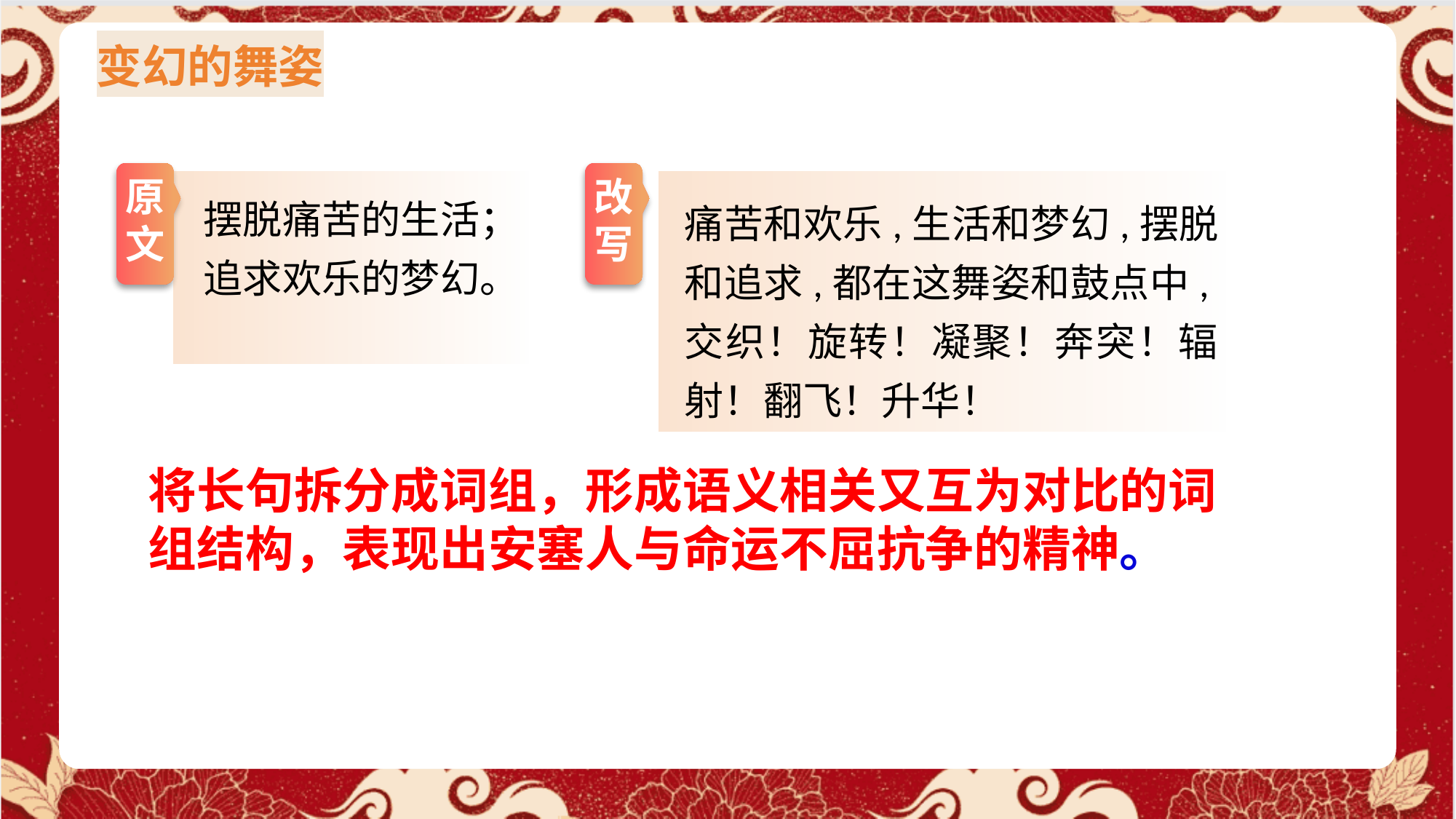

变幻的舞姿
原文

改写

痛苦和欢乐,生活和梦幻,摆脱和追求,都在这舞姿和鼓点中,交织！旋转！凝聚！奔突！辐射！翻飞！升华！

摆脱痛苦的生活；
追求欢乐的梦幻。
将长句拆分成词组，形成语义相关又互为对比的词组结构，表现出安塞人与命运不屈抗争的精神。